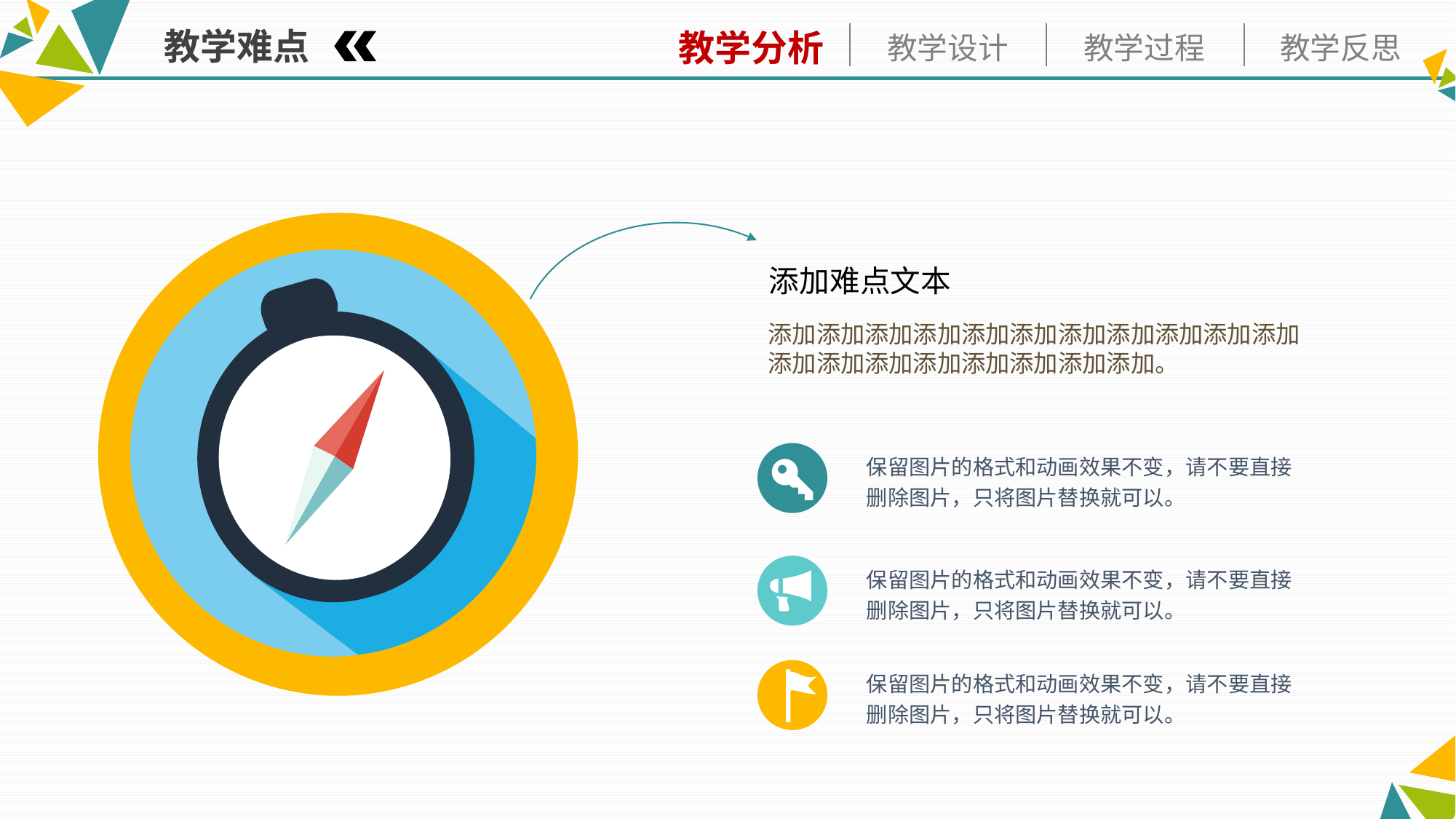

教学难点

添加难点文本
添加添加添加添加添加添加添加添加添加添加添加添加添加添加添加添加添加添加添加。

保留图片的格式和动画效果不变，请不要直接删除图片，只将图片替换就可以。

保留图片的格式和动画效果不变，请不要直接删除图片，只将图片替换就可以。

保留图片的格式和动画效果不变，请不要直接删除图片，只将图片替换就可以。